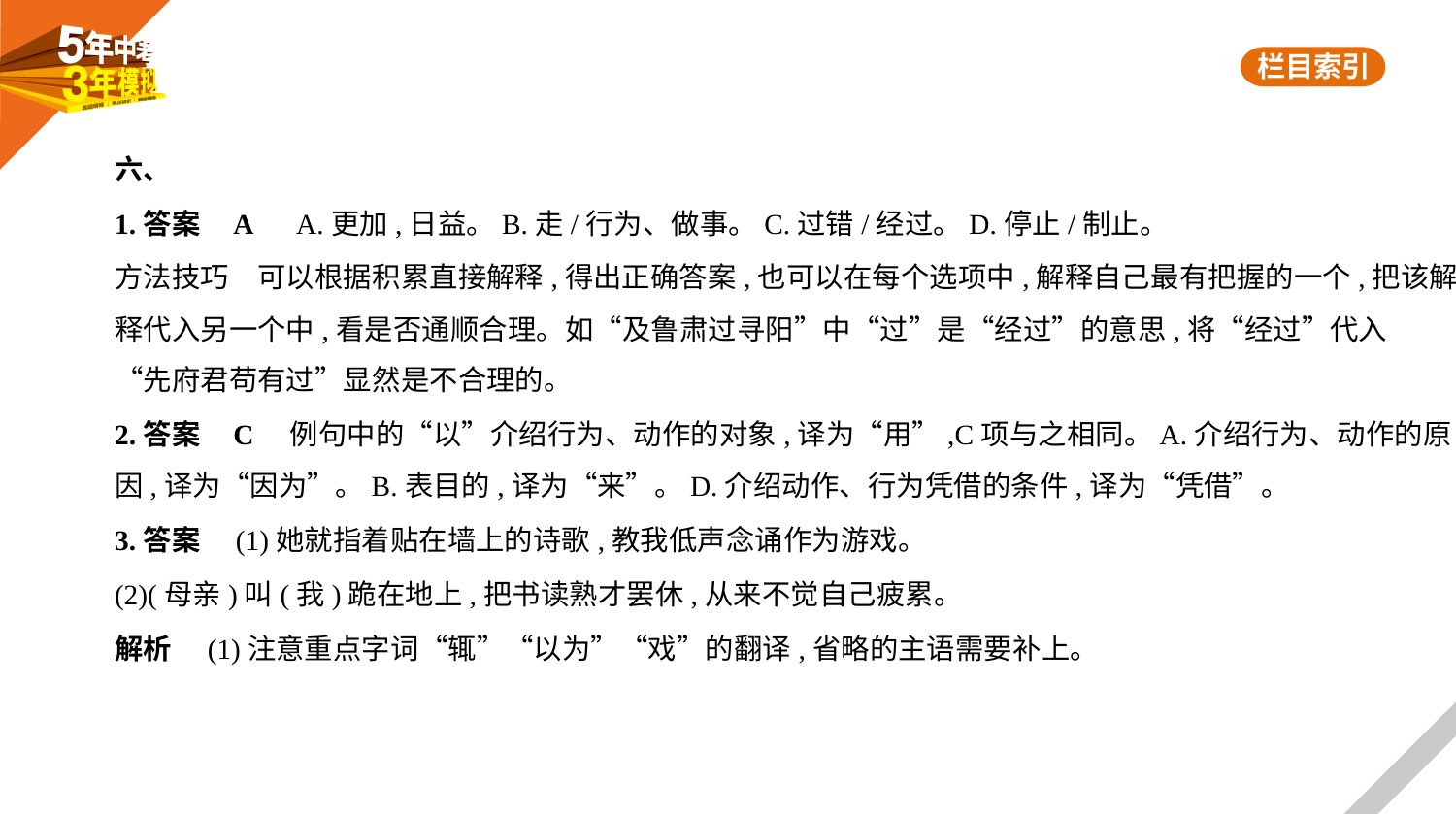

六、
1.答案    A　A.更加,日益。B.走/行为、做事。C.过错/经过。D.停止/制止。
方法技巧　可以根据积累直接解释,得出正确答案,也可以在每个选项中,解释自己最有把握的一个,把该解
释代入另一个中,看是否通顺合理。如“及鲁肃过寻阳”中“过”是“经过”的意思,将“经过”代入
“先府君苟有过”显然是不合理的。
2.答案    C    例句中的“以”介绍行为、动作的对象,译为“用”,C项与之相同。A.介绍行为、动作的原
因,译为“因为”。B.表目的,译为“来”。D.介绍动作、行为凭借的条件,译为“凭借”。
3.答案　(1)她就指着贴在墙上的诗歌,教我低声念诵作为游戏。
(2)(母亲)叫(我)跪在地上,把书读熟才罢休,从来不觉自己疲累。
解析　(1)注意重点字词“辄”“以为”“戏”的翻译,省略的主语需要补上。